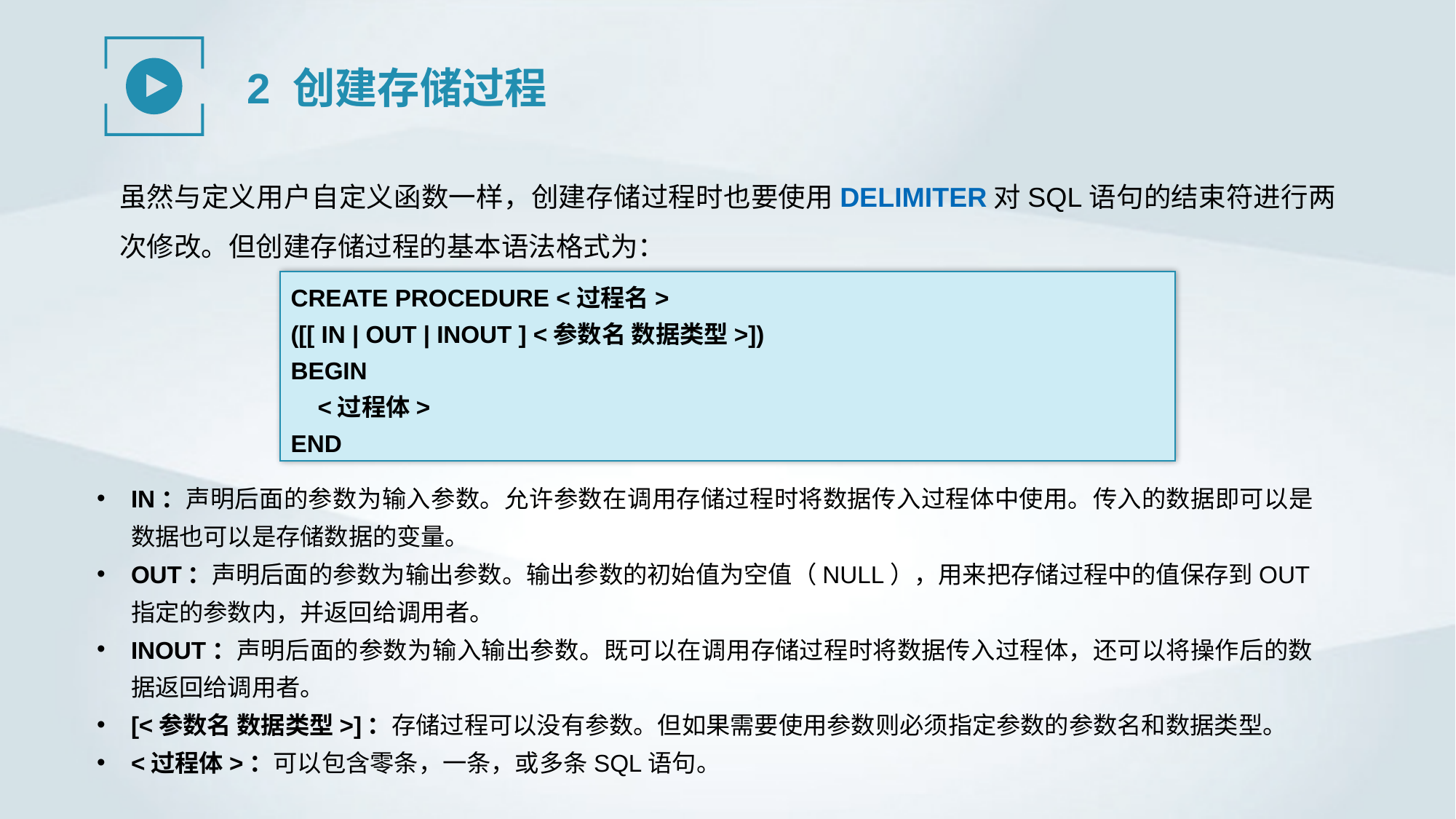

2 创建存储过程
虽然与定义用户自定义函数一样，创建存储过程时也要使用DELIMITER对SQL语句的结束符进行两次修改。但创建存储过程的基本语法格式为：
CREATE PROCEDURE <过程名>
([[ IN | OUT | INOUT ] <参数名 数据类型>])
BEGIN
    <过程体>
END
IN：声明后面的参数为输入参数。允许参数在调用存储过程时将数据传入过程体中使用。传入的数据即可以是数据也可以是存储数据的变量。
OUT：声明后面的参数为输出参数。输出参数的初始值为空值（NULL），用来把存储过程中的值保存到OUT指定的参数内，并返回给调用者。
INOUT：声明后面的参数为输入输出参数。既可以在调用存储过程时将数据传入过程体，还可以将操作后的数据返回给调用者。
[<参数名 数据类型>]：存储过程可以没有参数。但如果需要使用参数则必须指定参数的参数名和数据类型。
<过程体>：可以包含零条，一条，或多条SQL语句。